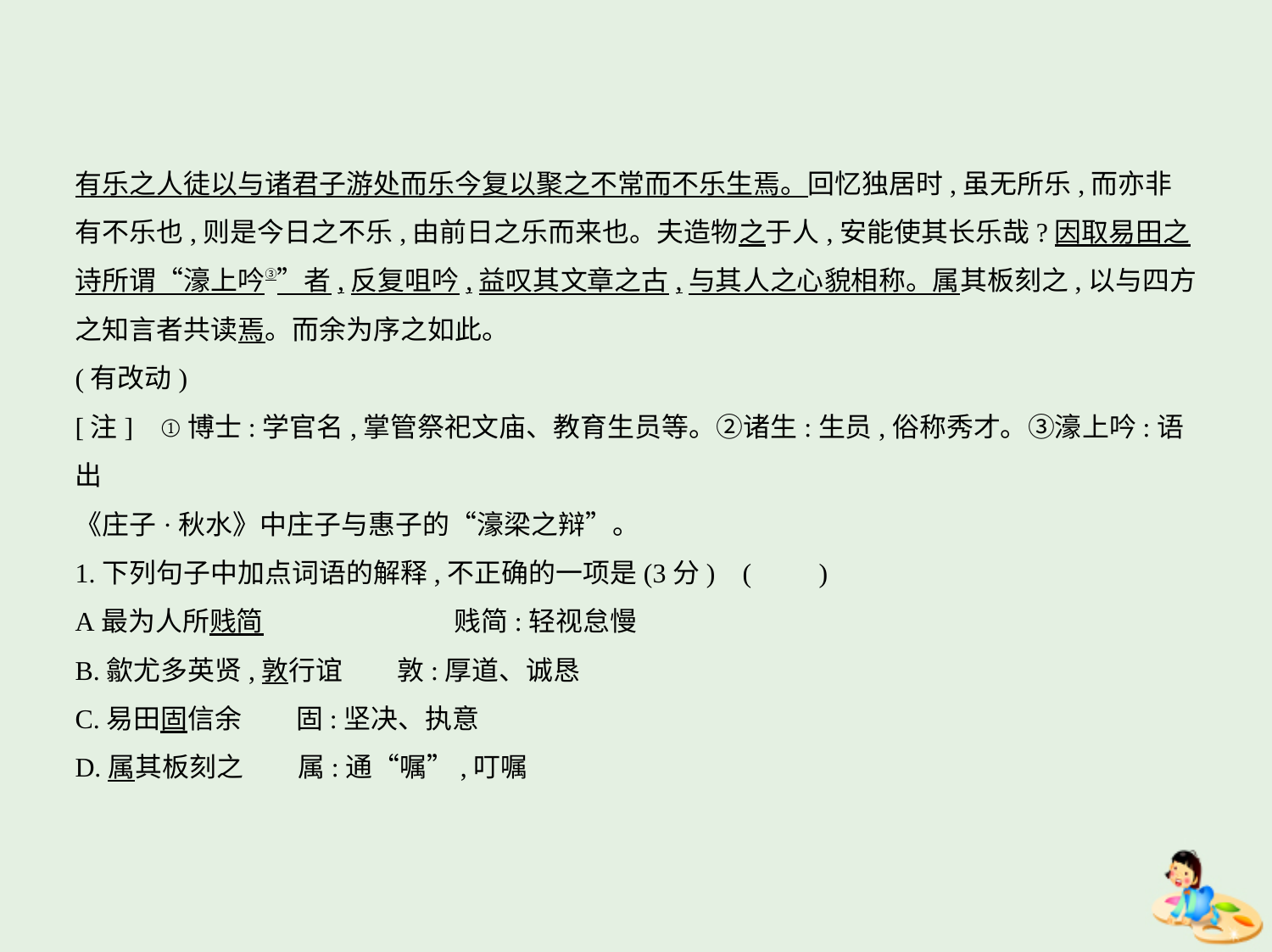

有乐之人徒以与诸君子游处而乐今复以聚之不常而不乐生焉。回忆独居时,虽无所乐,而亦非
有不乐也,则是今日之不乐,由前日之乐而来也。夫造物之于人,安能使其长乐哉?因取易田之
诗所谓“濠上吟③”者,反复咀吟,益叹其文章之古,与其人之心貌相称。属其板刻之,以与四方
之知言者共读焉。而余为序之如此。
(有改动)
[注]    ①博士:学官名,掌管祭祀文庙、教育生员等。②诸生:生员,俗称秀才。③濠上吟:语出
《庄子·秋水》中庄子与惠子的“濠梁之辩”。
1.下列句子中加点词语的解释,不正确的一项是(3分) (　　)
A最为人所贱简　　　　　　　贱简:轻视怠慢
B.歙尤多英贤,敦行谊　　敦:厚道、诚恳
C.易田固信余　　固:坚决、执意
D.属其板刻之　　属:通“嘱”,叮嘱